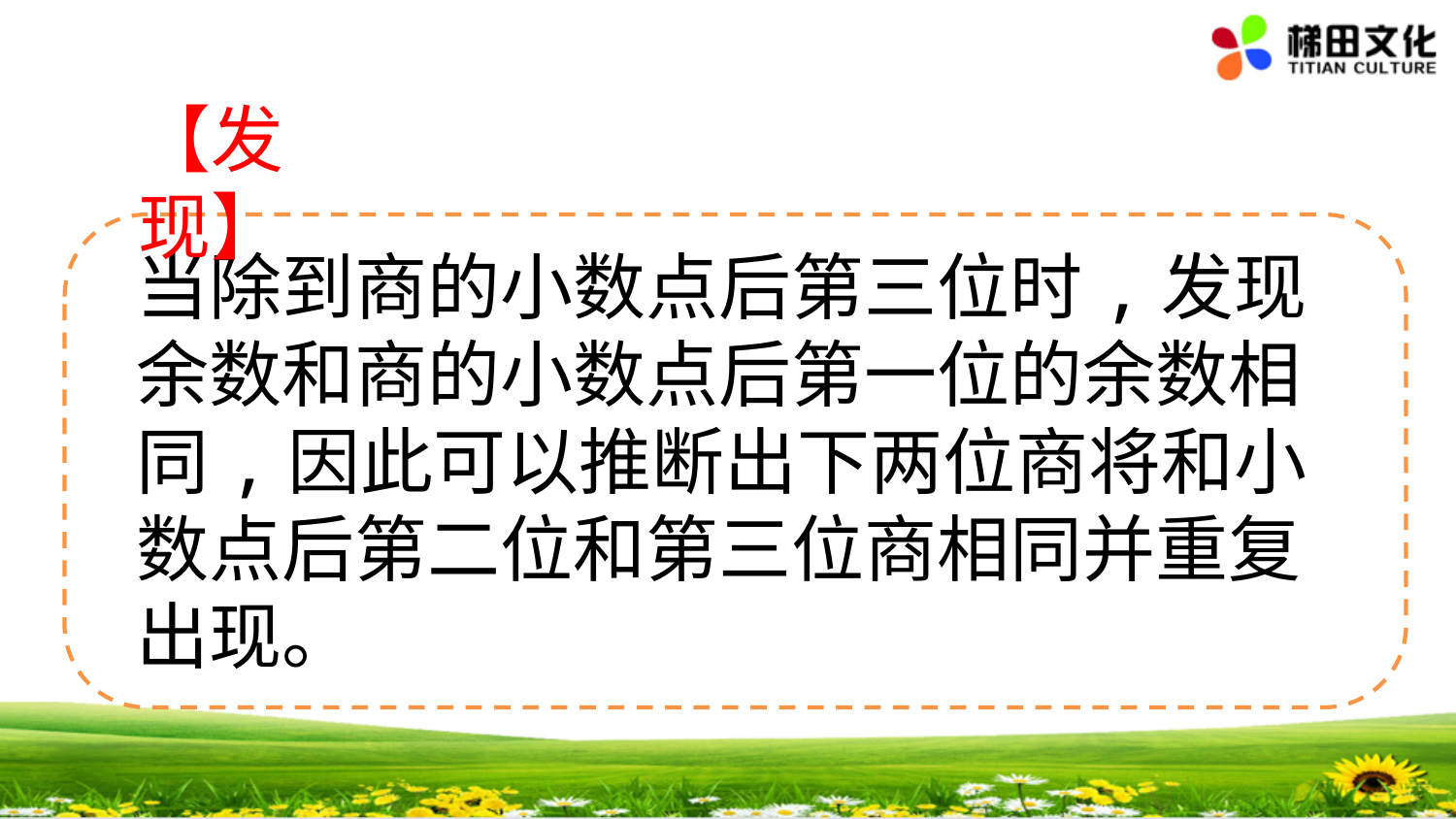

【发现】

当除到商的小数点后第三位时,发现余数和商的小数点后第一位的余数相同,因此可以推断出下两位商将和小数点后第二位和第三位商相同并重复出现。